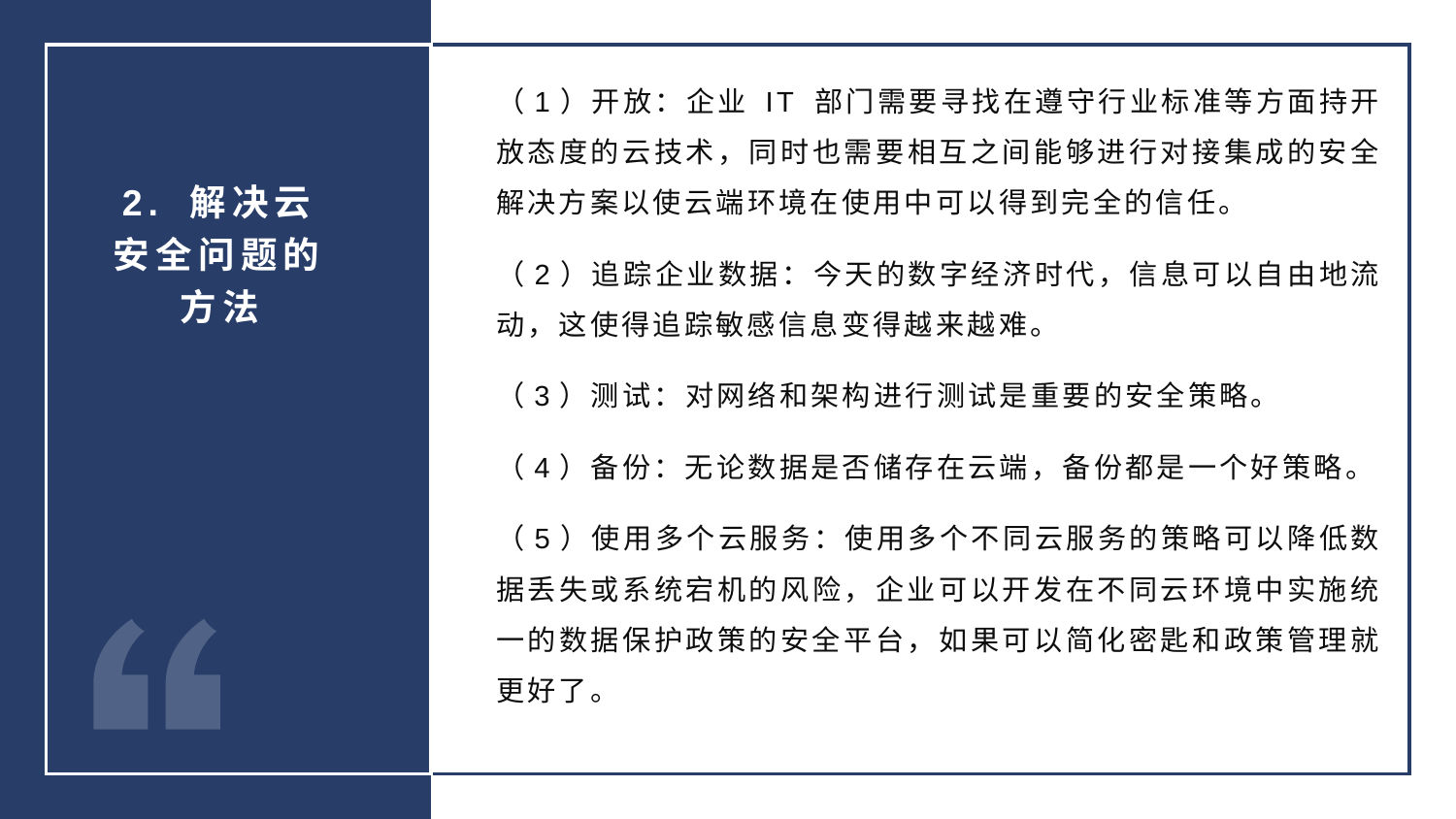

（1）开放：企业 IT 部门需要寻找在遵守行业标准等方面持开放态度的云技术，同时也需要相互之间能够进行对接集成的安全解决方案以使云端环境在使用中可以得到完全的信任。
（2）追踪企业数据：今天的数字经济时代，信息可以自由地流动，这使得追踪敏感信息变得越来越难。
（3）测试：对网络和架构进行测试是重要的安全策略。
（4）备份：无论数据是否储存在云端，备份都是一个好策略。
（5）使用多个云服务：使用多个不同云服务的策略可以降低数据丢失或系统宕机的风险，企业可以开发在不同云环境中实施统一的数据保护政策的安全平台，如果可以简化密匙和政策管理就更好了。
2. 解决云安全问题的方法